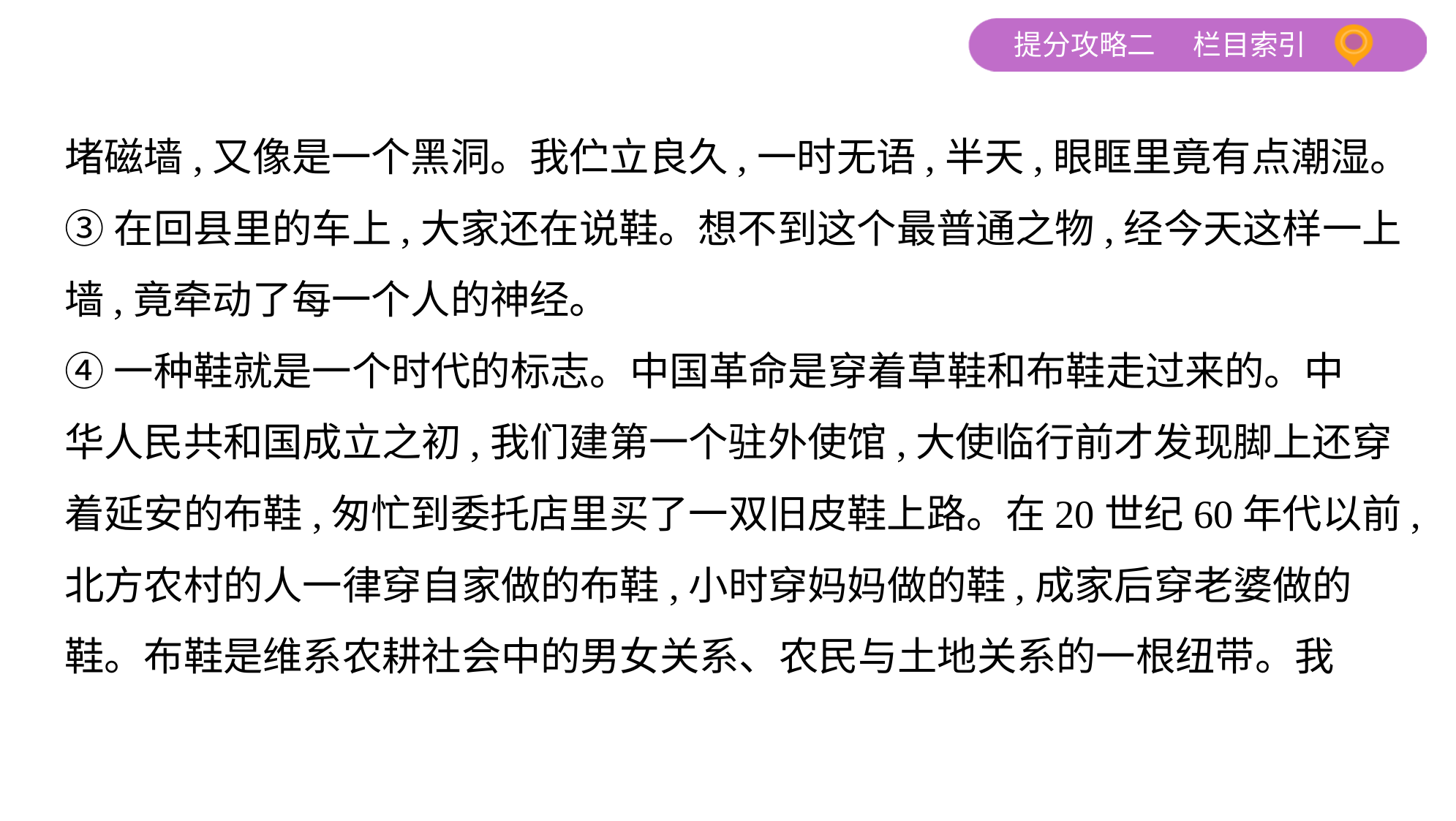

堵磁墙,又像是一个黑洞。我伫立良久,一时无语,半天,眼眶里竟有点潮湿。
③在回县里的车上,大家还在说鞋。想不到这个最普通之物,经今天这样一上
墙,竟牵动了每一个人的神经。
④一种鞋就是一个时代的标志。中国革命是穿着草鞋和布鞋走过来的。中
华人民共和国成立之初,我们建第一个驻外使馆,大使临行前才发现脚上还穿
着延安的布鞋,匆忙到委托店里买了一双旧皮鞋上路。在20世纪60年代以前,
北方农村的人一律穿自家做的布鞋,小时穿妈妈做的鞋,成家后穿老婆做的
鞋。布鞋是维系农耕社会中的男女关系、农民与土地关系的一根纽带。我